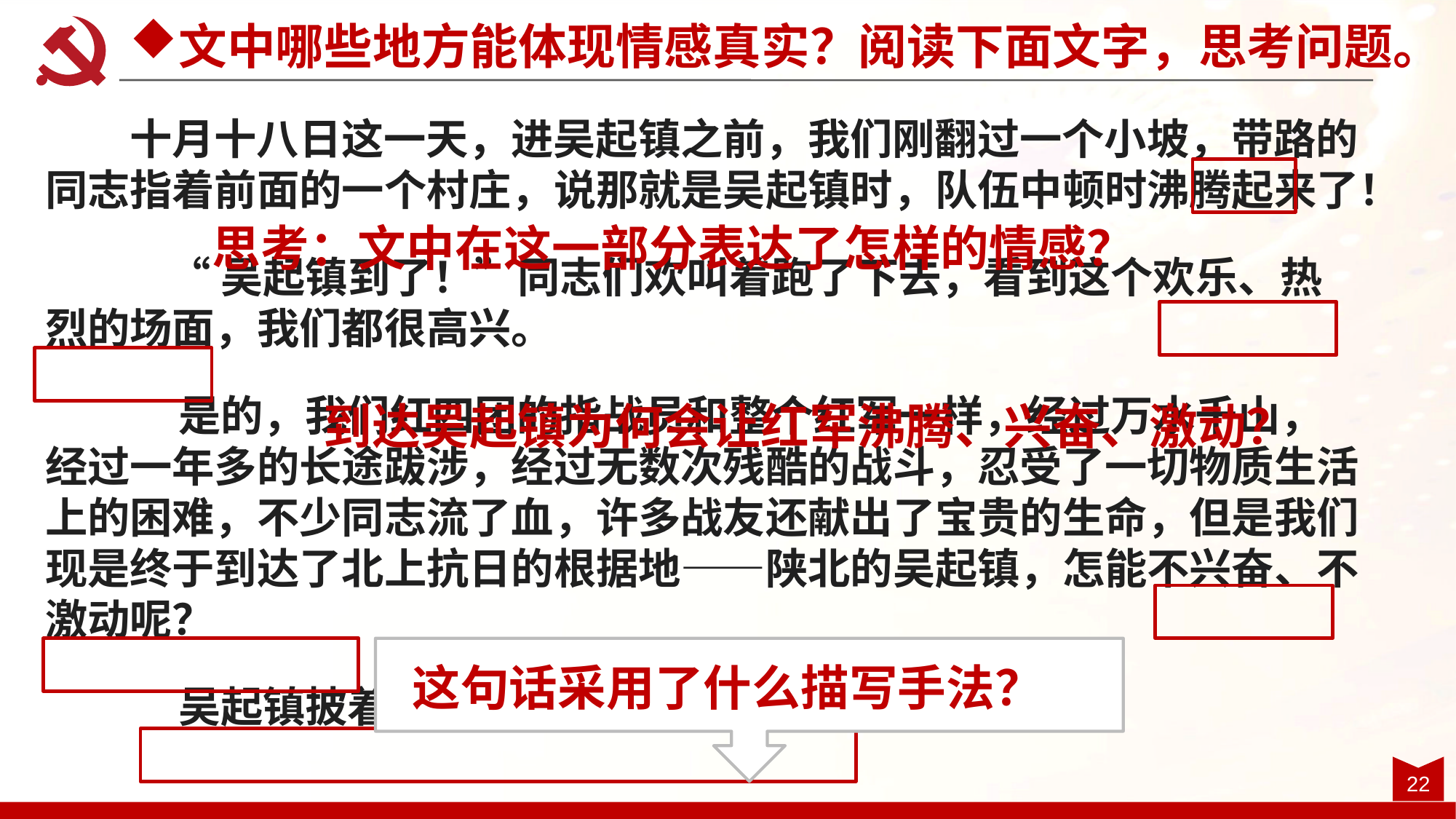

文中哪些地方能体现情感真实？阅读下面文字，思考问题。

十月十八日这一天，进吴起镇之前，我们刚翻过一个小坡，带路的同志指着前面的一个村庄，说那就是吴起镇时，队伍中顿时沸腾起来了！
    “吴起镇到了！”同志们欢叫着跑了下去，看到这个欢乐、热烈的场面，我们都很高兴。
    是的，我们红四团的指战员和整个红军一样，经过万水千山，经过一年多的长途跋涉，经过无数次残酷的战斗，忍受了一切物质生活上的困难，不少同志流了血，许多战友还献出了宝贵的生命，但是我们现是终于到达了北上抗日的根据地——陕北的吴起镇，怎能不兴奋、不激动呢？
    吴起镇披着灿烂的阳光在欢迎我们。

思考：文中在这一部分表达了怎样的情感？

到达吴起镇为何会让红军沸腾、兴奋、激动？

这句话采用了什么描写手法？